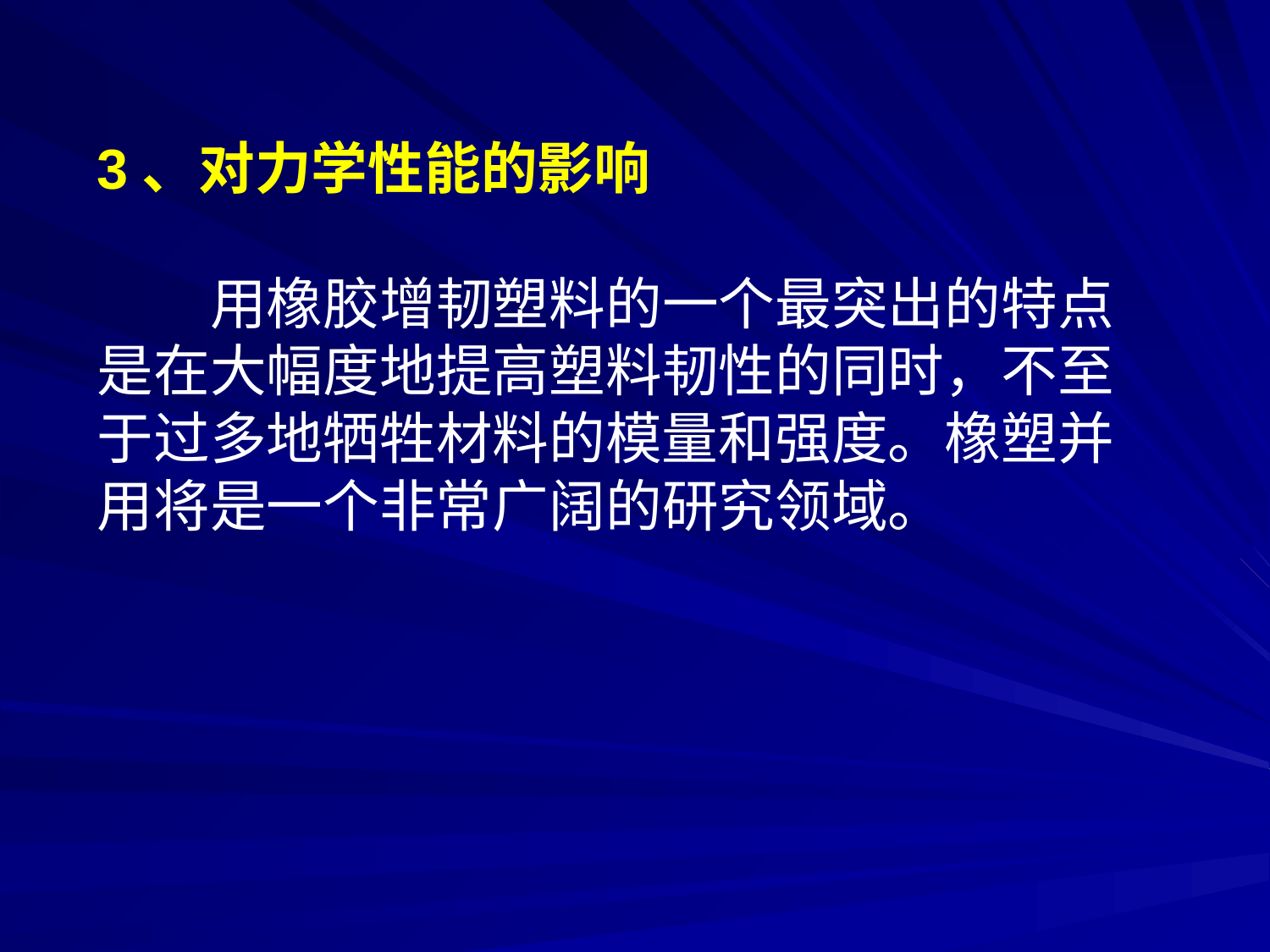

3、对力学性能的影响

　　用橡胶增韧塑料的一个最突出的特点
是在大幅度地提高塑料韧性的同时，不至
于过多地牺牲材料的模量和强度。橡塑并
用将是一个非常广阔的研究领域。